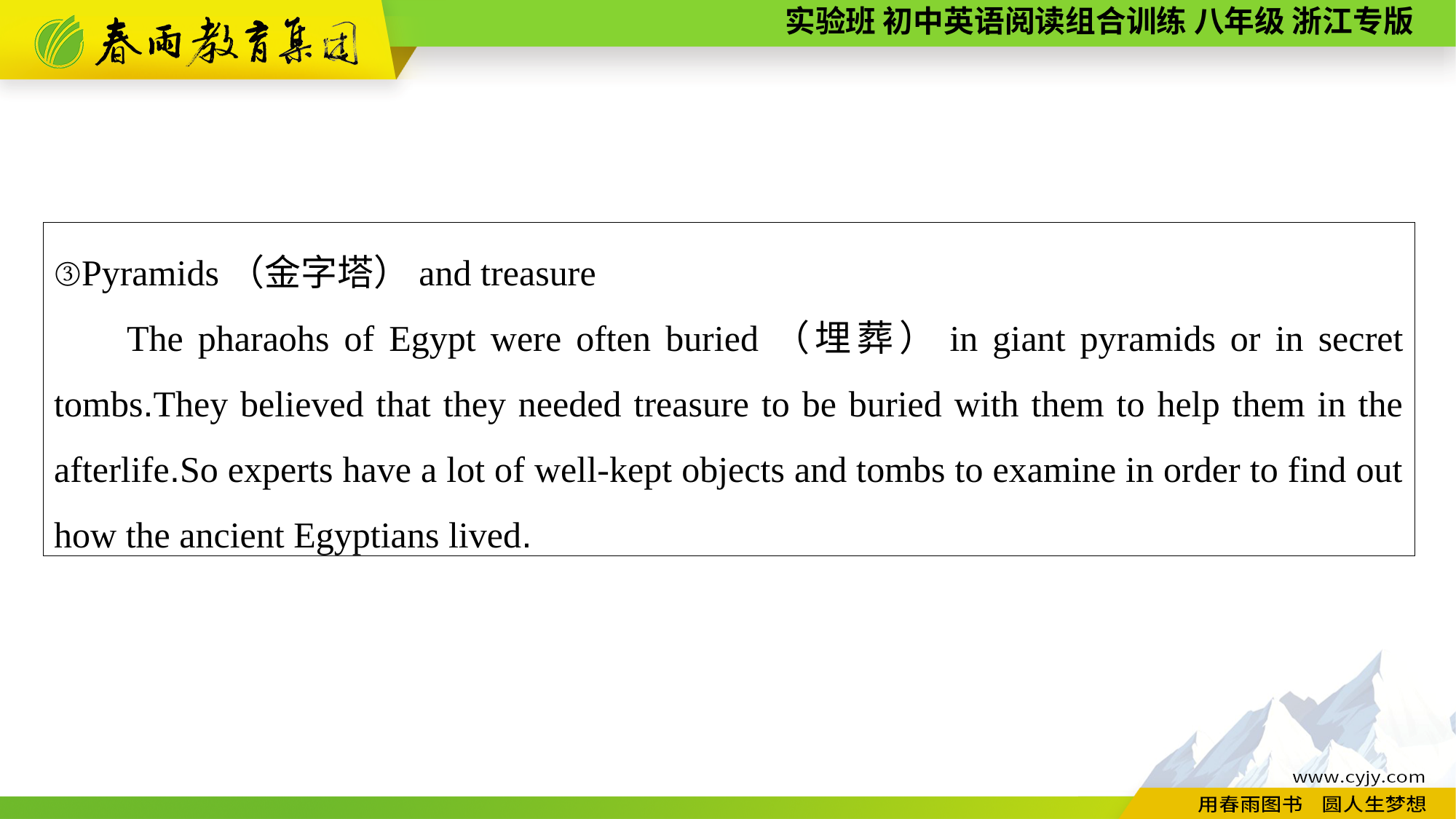

③Pyramids（金字塔）and treasure
The pharaohs of Egypt were often buried（埋葬）in giant pyramids or in secret tombs.They believed that they needed treasure to be buried with them to help them in the afterlife.So experts have a lot of well-kept objects and tombs to examine in order to find out how the ancient Egyptians lived.